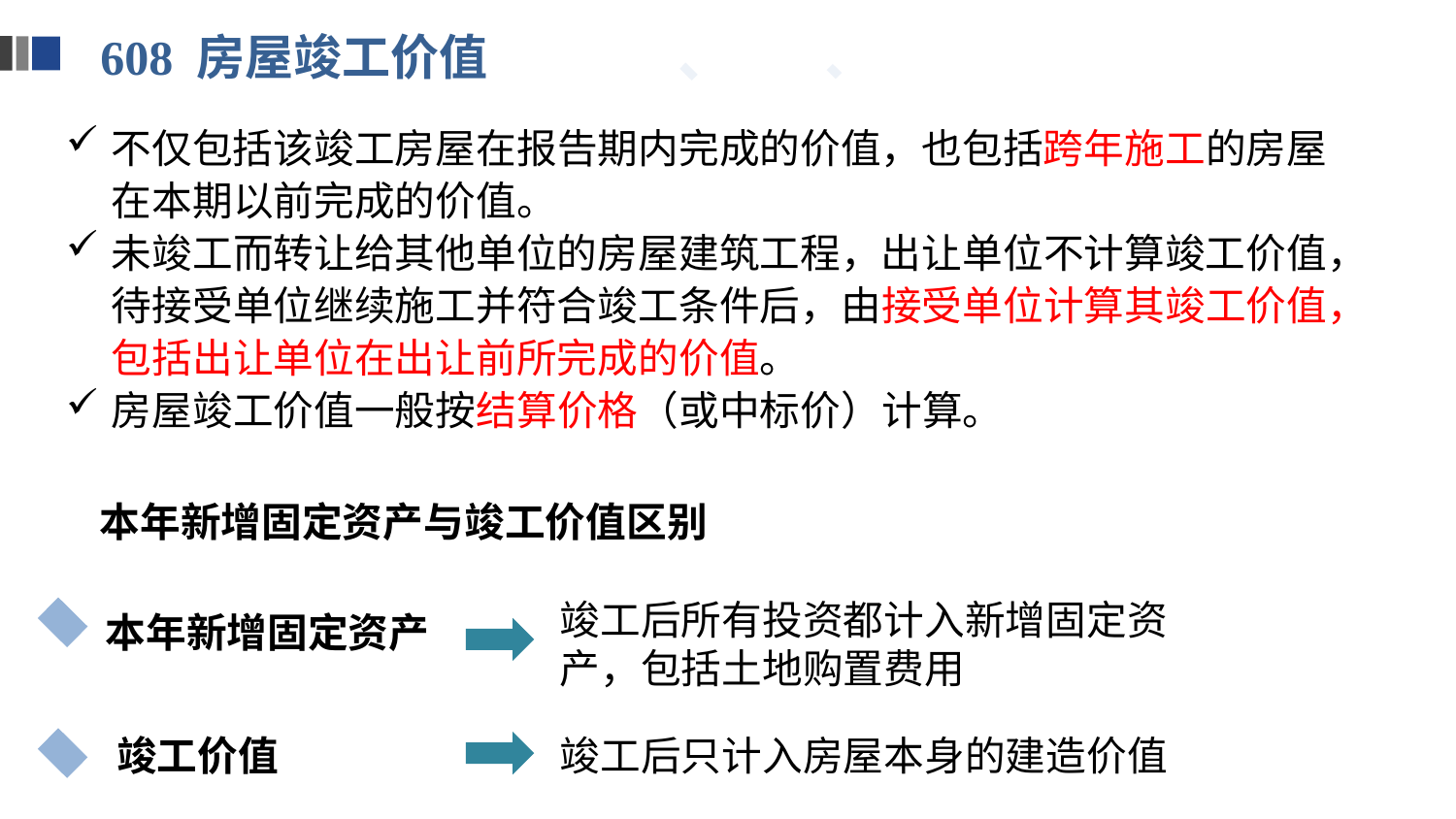

608 房屋竣工价值

不仅包括该竣工房屋在报告期内完成的价值，也包括跨年施工的房屋在本期以前完成的价值。
未竣工而转让给其他单位的房屋建筑工程，出让单位不计算竣工价值，待接受单位继续施工并符合竣工条件后，由接受单位计算其竣工价值，包括出让单位在出让前所完成的价值。
房屋竣工价值一般按结算价格（或中标价）计算。
本年新增固定资产与竣工价值区别
竣工后所有投资都计入新增固定资产，包括土地购置费用
本年新增固定资产

竣工价值
竣工后只计入房屋本身的建造价值